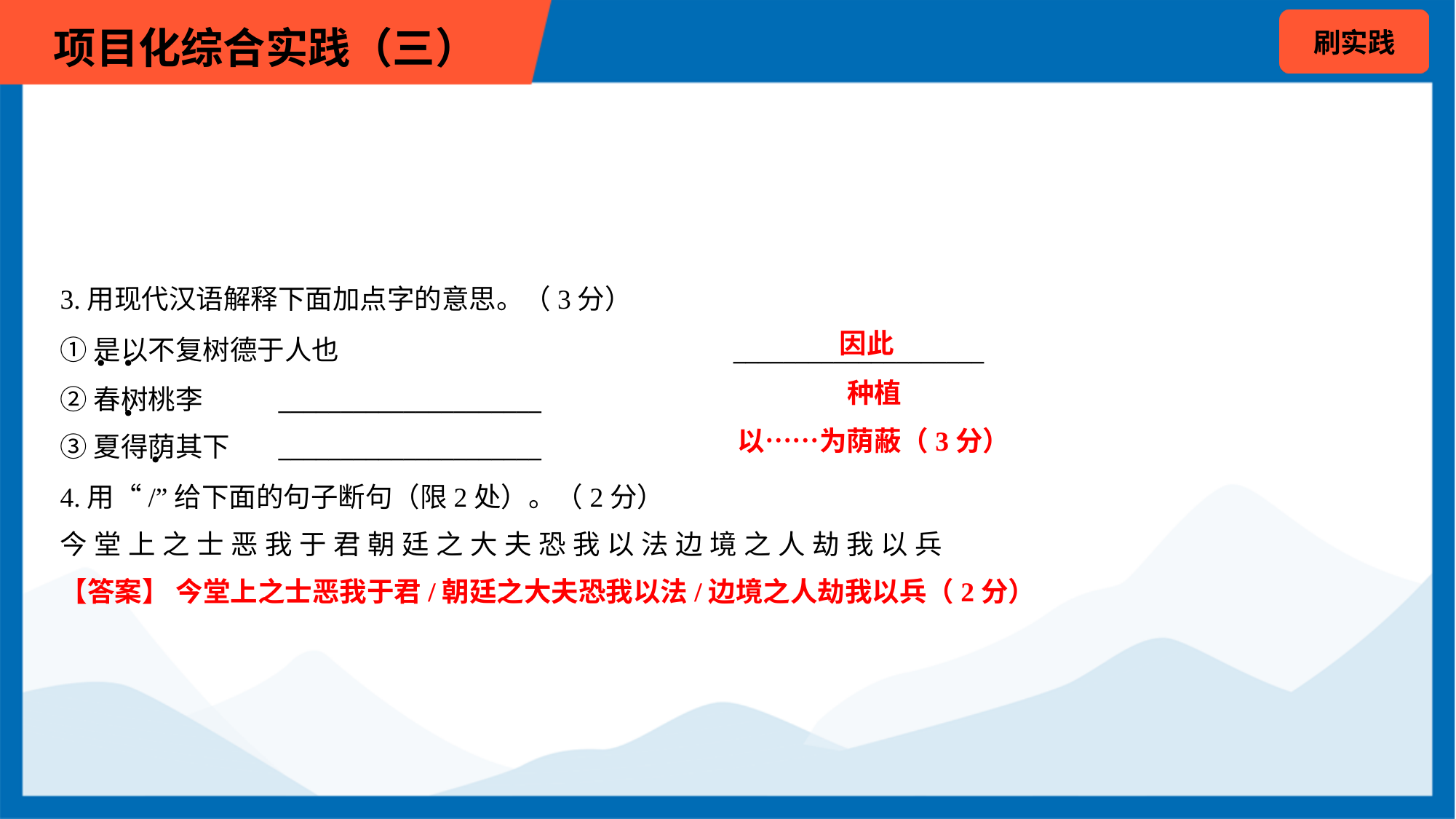

3.用现代汉语解释下面加点字的意思。（3分）
因此
①是以不复树德于人也	____________________
②春树桃李	_____________________
③夏得荫其下	_____________________

种植
以……为荫蔽（3分）

4.用“/”给下面的句子断句（限2处）。（2分）
今 堂 上 之 士 恶 我 于 君 朝 廷 之 大 夫 恐 我 以 法 边 境 之 人 劫 我 以 兵
【答案】 今堂上之士恶我于君/朝廷之大夫恐我以法/边境之人劫我以兵（2分）